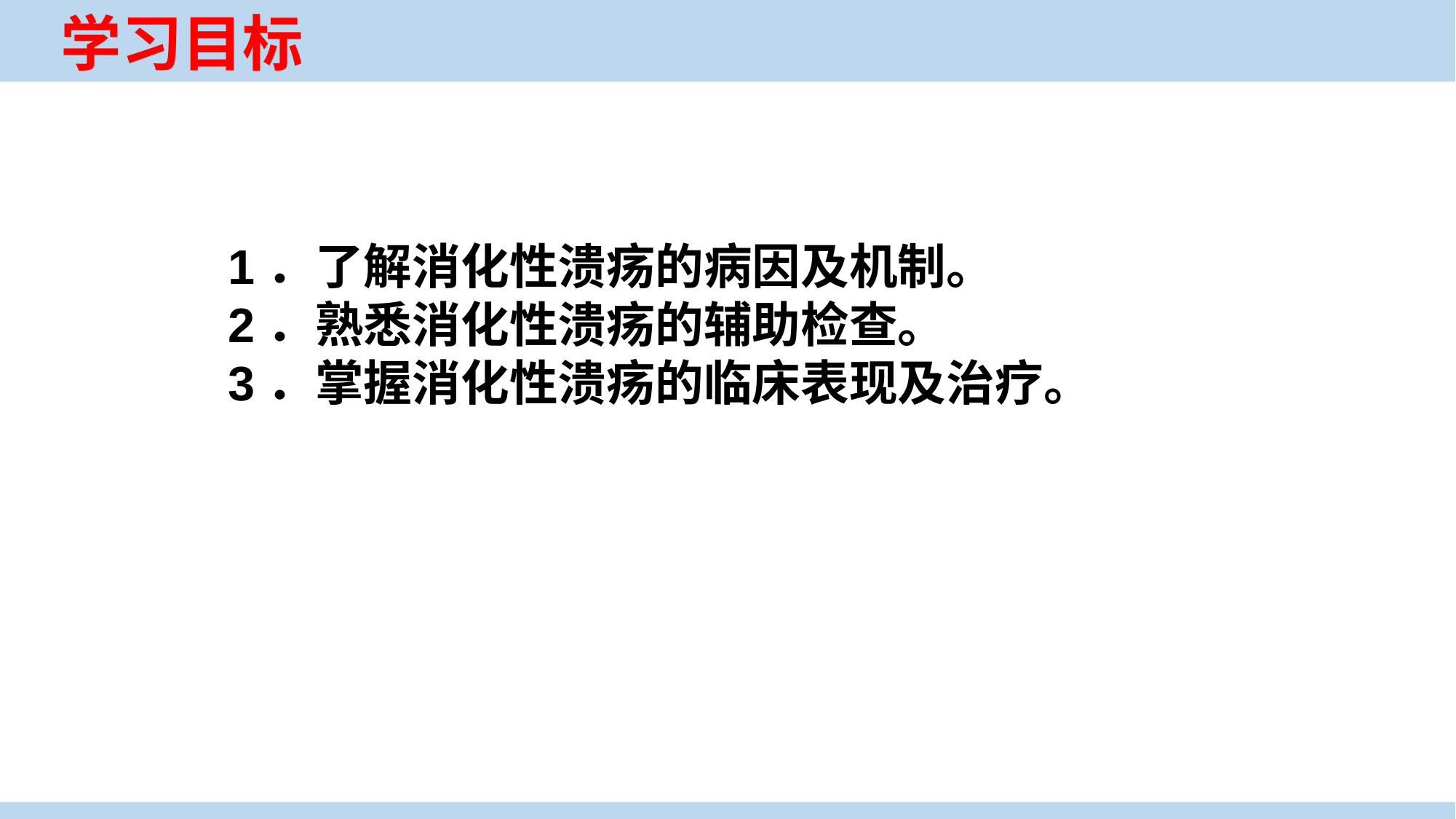

学习目标
1．了解消化性溃疡的病因及机制。
2．熟悉消化性溃疡的辅助检查。
3．掌握消化性溃疡的临床表现及治疗。